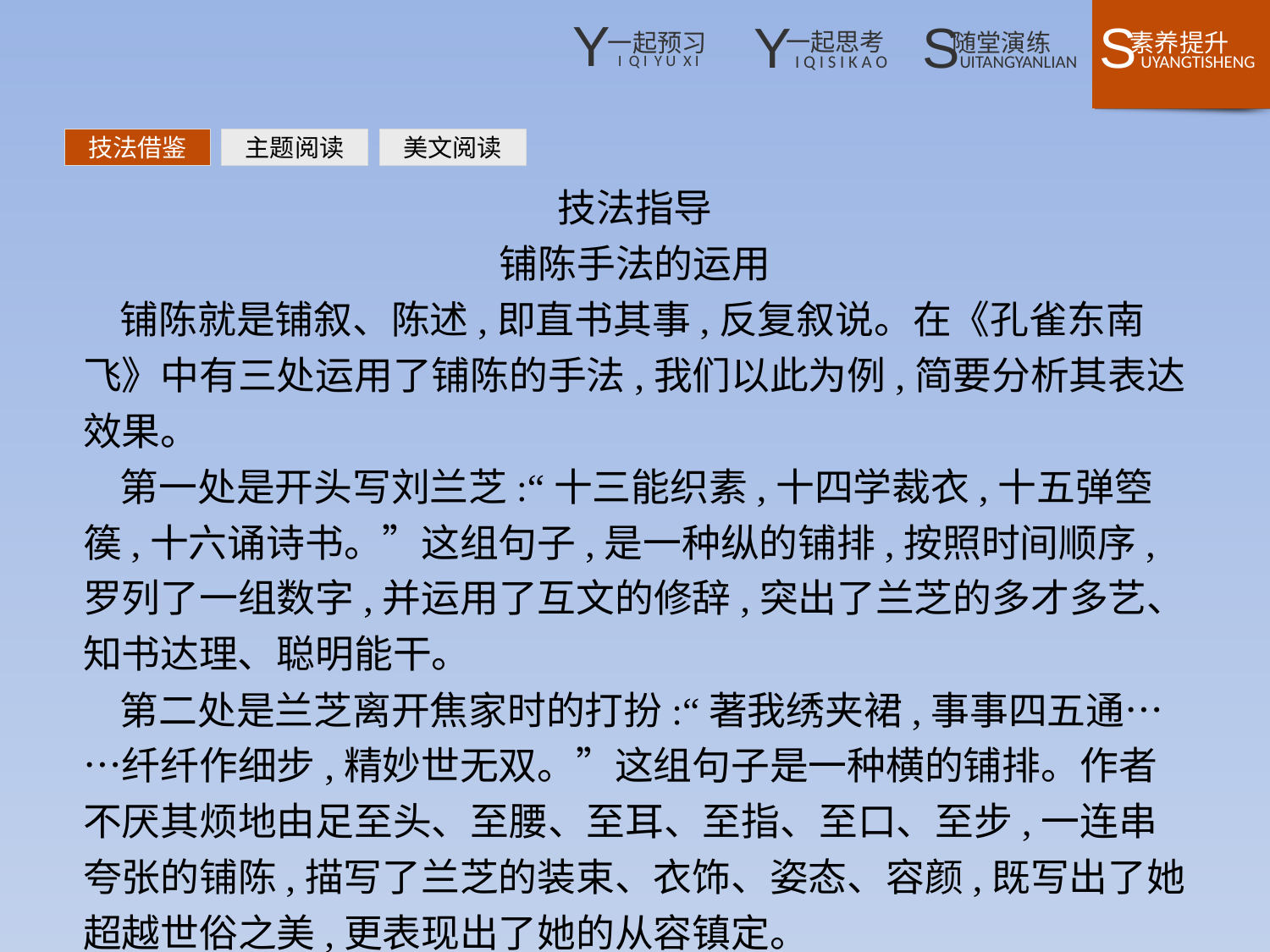

技法借鉴
主题阅读
美文阅读
技法指导
铺陈手法的运用
铺陈就是铺叙、陈述,即直书其事,反复叙说。在《孔雀东南飞》中有三处运用了铺陈的手法,我们以此为例,简要分析其表达效果。
第一处是开头写刘兰芝:“十三能织素,十四学裁衣,十五弹箜篌,十六诵诗书。”这组句子,是一种纵的铺排,按照时间顺序,罗列了一组数字,并运用了互文的修辞,突出了兰芝的多才多艺、知书达理、聪明能干。
第二处是兰芝离开焦家时的打扮:“著我绣夹裙,事事四五通……纤纤作细步,精妙世无双。”这组句子是一种横的铺排。作者不厌其烦地由足至头、至腰、至耳、至指、至口、至步,一连串夸张的铺陈,描写了兰芝的装束、衣饰、姿态、容颜,既写出了她超越世俗之美,更表现出了她的从容镇定。